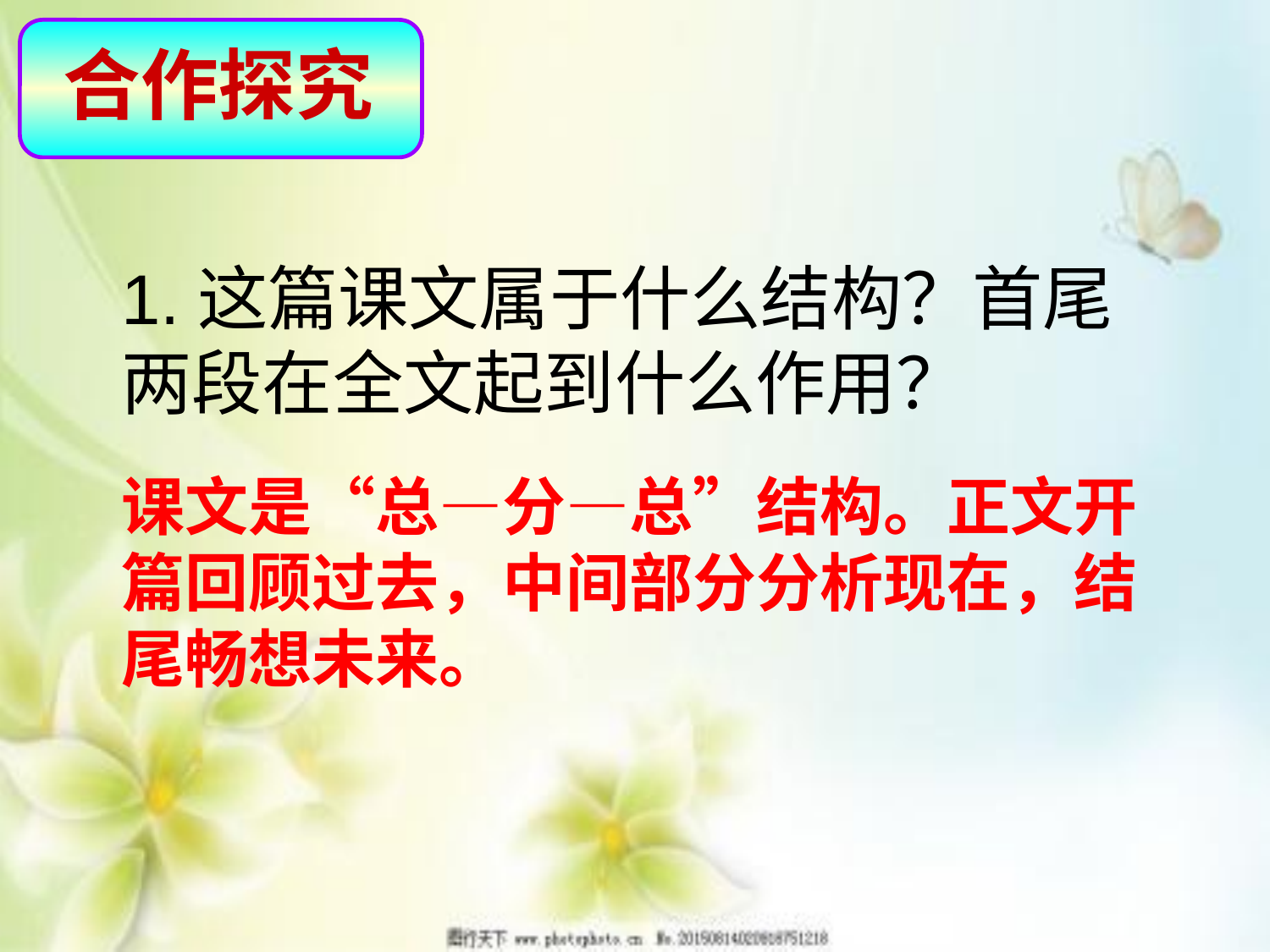

合作探究
1.这篇课文属于什么结构？首尾两段在全文起到什么作用？
课文是“总—分—总”结构。正文开篇回顾过去，中间部分分析现在，结尾畅想未来。